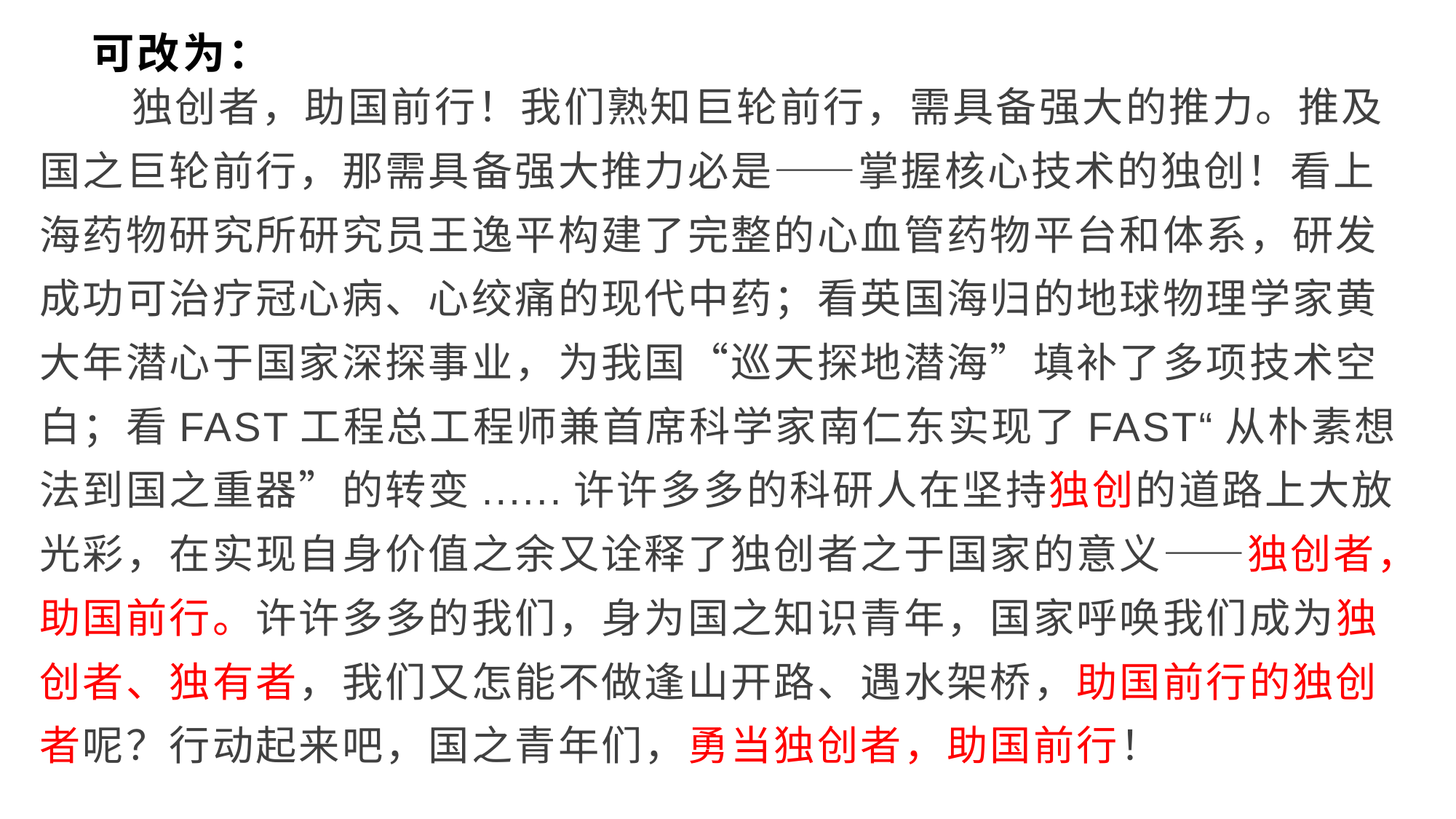

# 可改为：
       独创者，助国前行！我们熟知巨轮前行，需具备强大的推力。推及国之巨轮前行，那需具备强大推力必是——掌握核心技术的独创！看上海药物研究所研究员王逸平构建了完整的心血管药物平台和体系，研发成功可治疗冠心病、心绞痛的现代中药；看英国海归的地球物理学家黄大年潜心于国家深探事业，为我国“巡天探地潜海”填补了多项技术空白；看FAST工程总工程师兼首席科学家南仁东实现了FAST“从朴素想法到国之重器”的转变......许许多多的科研人在坚持独创的道路上大放光彩，在实现自身价值之余又诠释了独创者之于国家的意义——独创者，助国前行。许许多多的我们，身为国之知识青年，国家呼唤我们成为独创者、独有者，我们又怎能不做逢山开路、遇水架桥，助国前行的独创者呢？行动起来吧，国之青年们，勇当独创者，助国前行！